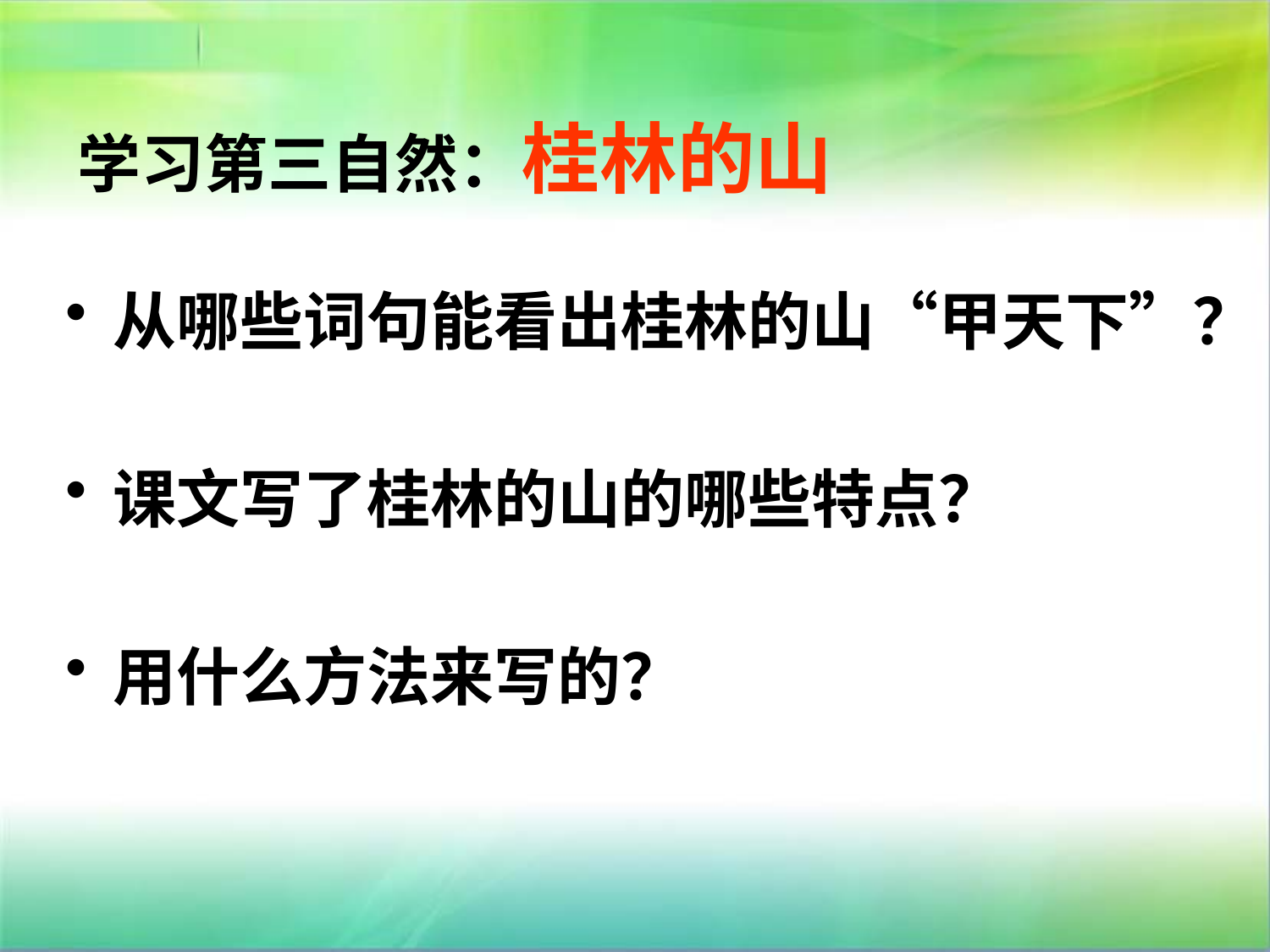

# 学习第三自然：桂林的山
从哪些词句能看出桂林的山“甲天下”？

课文写了桂林的山的哪些特点？

用什么方法来写的？